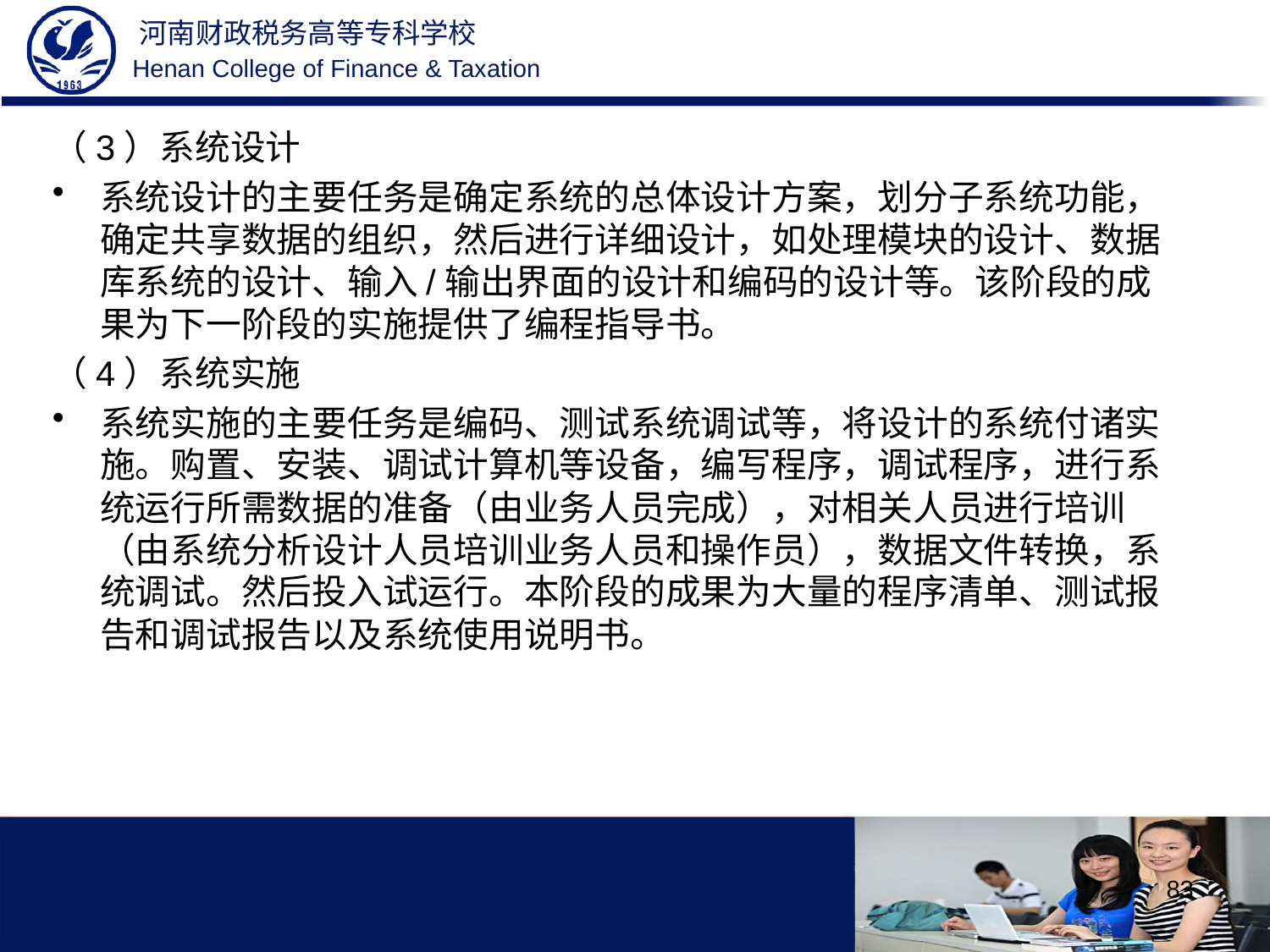

（3）系统设计
系统设计的主要任务是确定系统的总体设计方案，划分子系统功能，确定共享数据的组织，然后进行详细设计，如处理模块的设计、数据库系统的设计、输入/输出界面的设计和编码的设计等。该阶段的成果为下一阶段的实施提供了编程指导书。
（4）系统实施
系统实施的主要任务是编码、测试系统调试等，将设计的系统付诸实施。购置、安装、调试计算机等设备，编写程序，调试程序，进行系统运行所需数据的准备（由业务人员完成），对相关人员进行培训（由系统分析设计人员培训业务人员和操作员），数据文件转换，系统调试。然后投入试运行。本阶段的成果为大量的程序清单、测试报告和调试报告以及系统使用说明书。

83